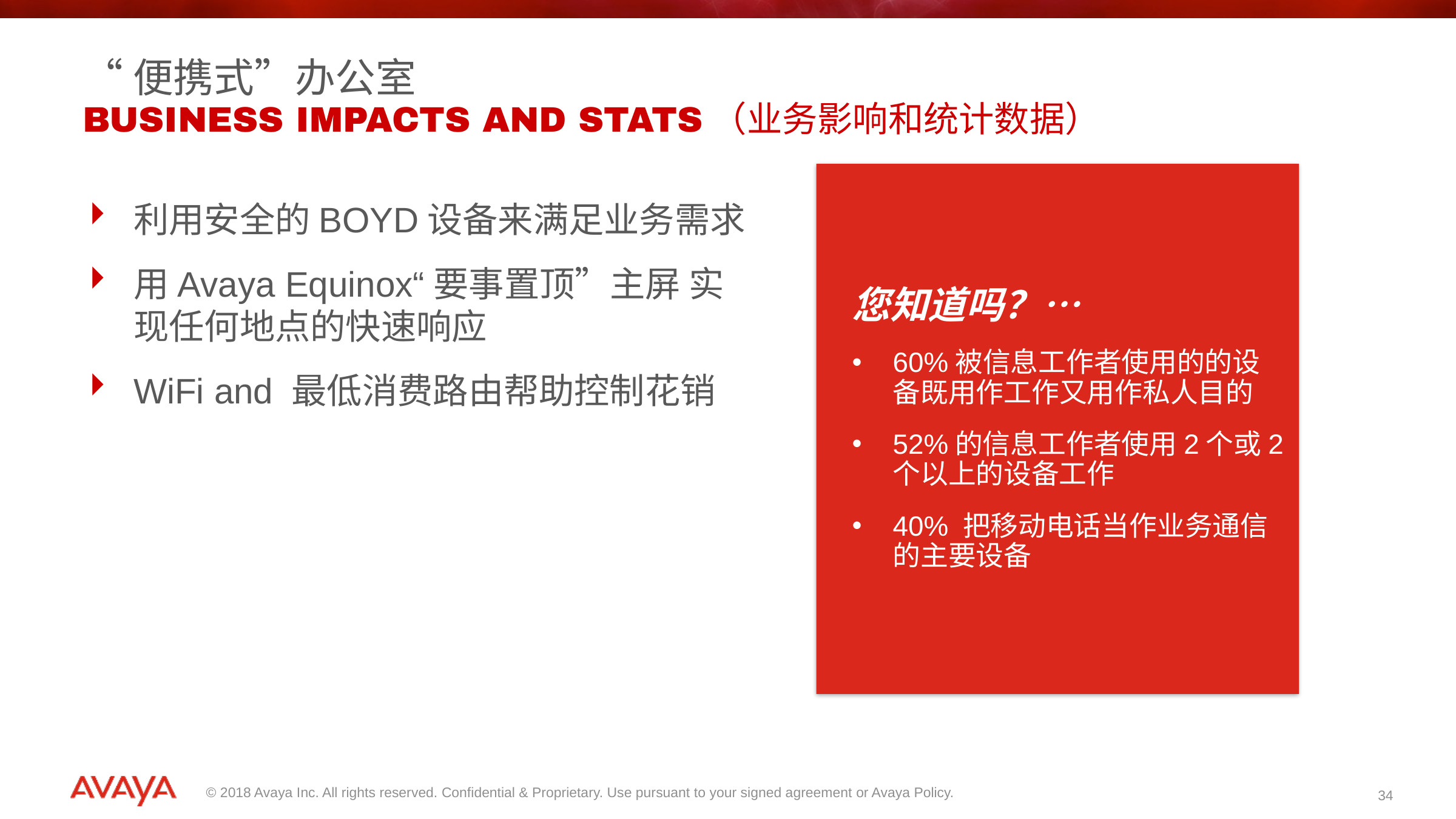

“便携式”办公室
Business impacts and stats（业务影响和统计数据）
您知道吗？…
60%被信息工作者使用的的设备既用作工作又用作私人目的
52%的信息工作者使用2个或2个以上的设备工作
40% 把移动电话当作业务通信的主要设备
利用安全的BOYD设备来满足业务需求
用Avaya Equinox“要事置顶”主屏 实现任何地点的快速响应
WiFi and 最低消费路由帮助控制花销